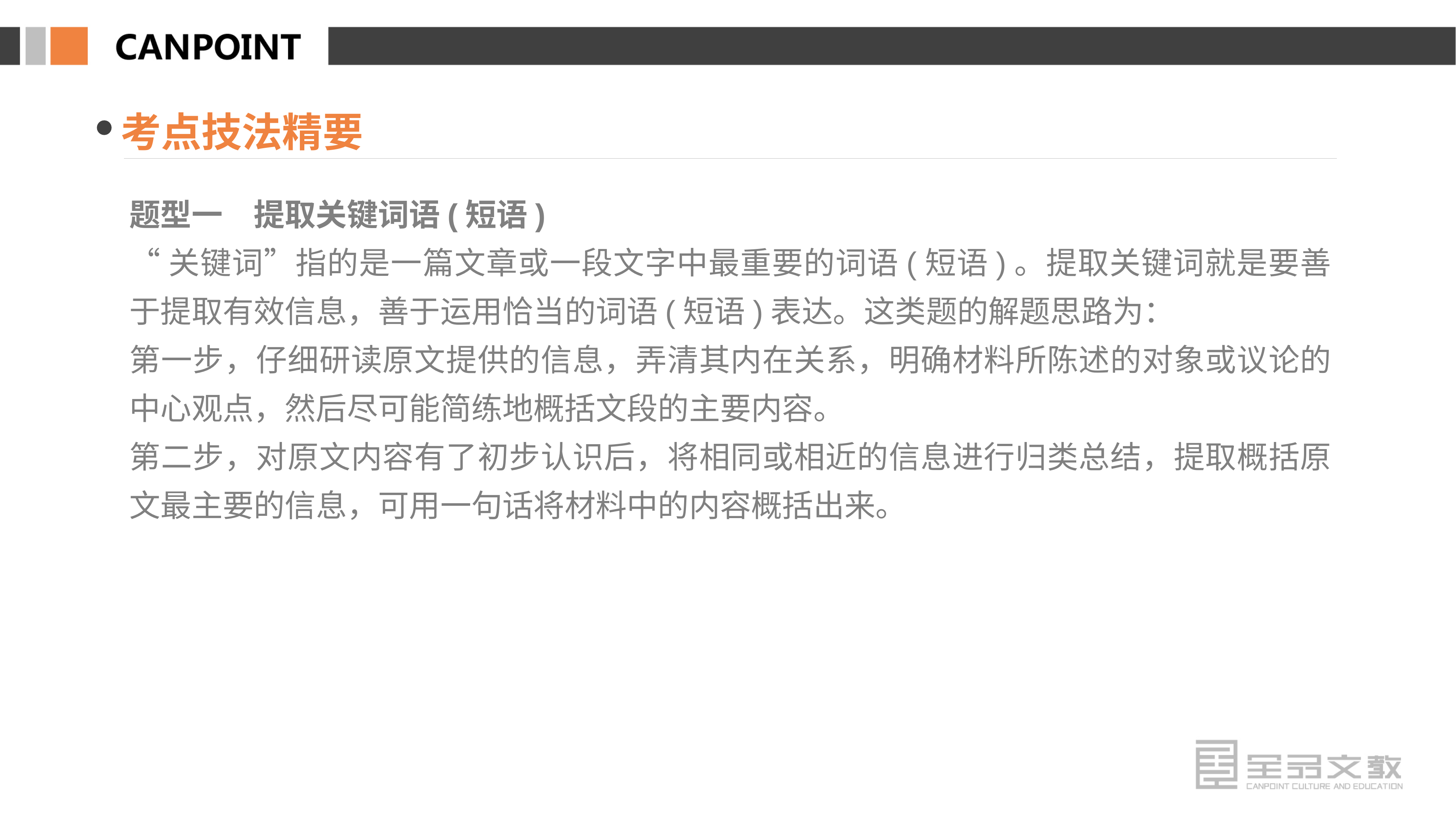

考点技法精要

题型一　提取关键词语(短语)
“关键词”指的是一篇文章或一段文字中最重要的词语(短语)。提取关键词就是要善于提取有效信息，善于运用恰当的词语(短语)表达。这类题的解题思路为：
第一步，仔细研读原文提供的信息，弄清其内在关系，明确材料所陈述的对象或议论的中心观点，然后尽可能简练地概括文段的主要内容。
第二步，对原文内容有了初步认识后，将相同或相近的信息进行归类总结，提取概括原文最主要的信息，可用一句话将材料中的内容概括出来。